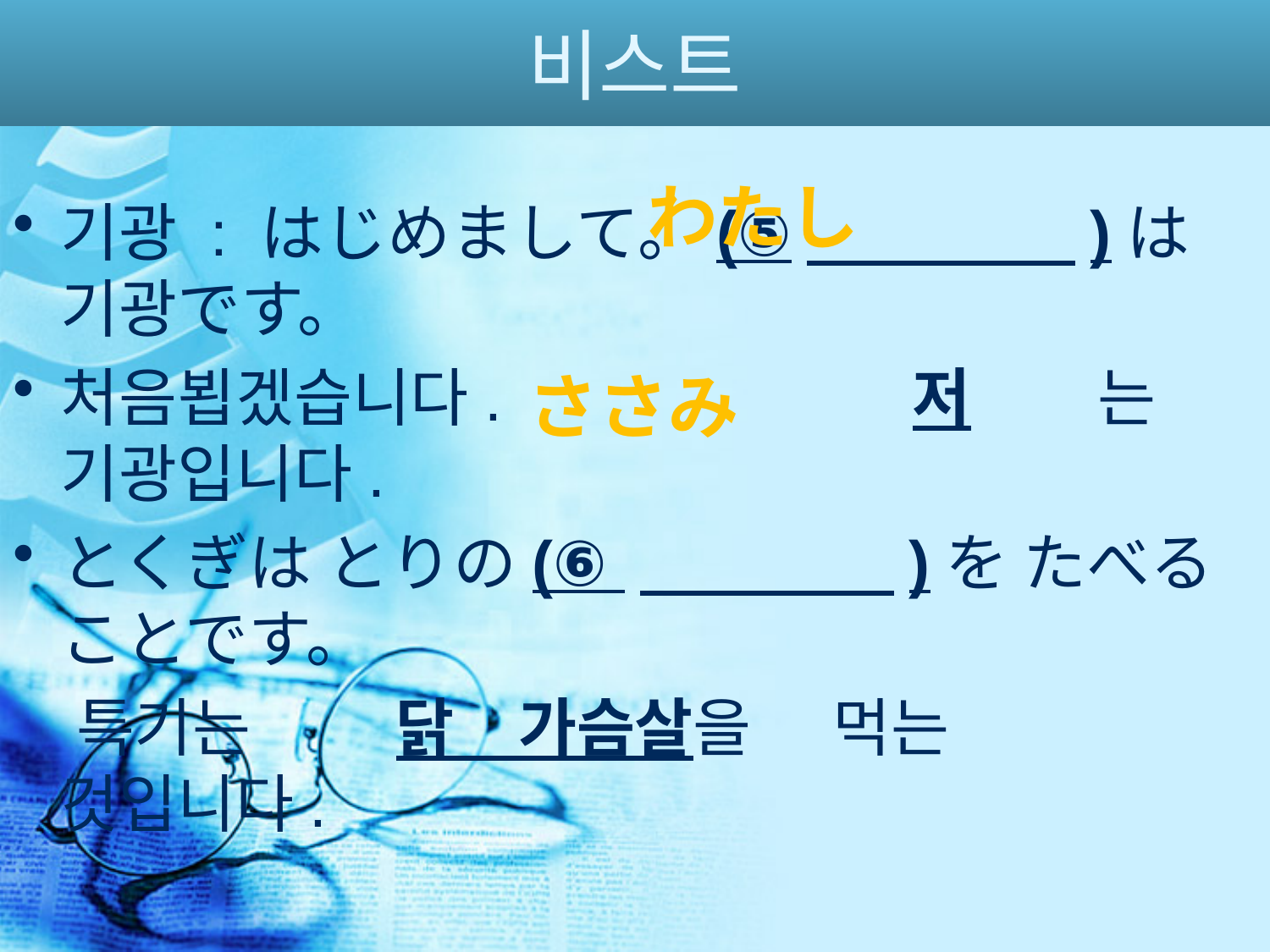

# 비스트
わたし
기광 : はじめまして。(⑤　　　　 )は기광です。
처음뵙겠습니다.　　　　　　 저　　는 기광입니다.
とくぎは とりの(⑥ 　　　　)を たべることです。
　특기는　　 닭　가슴살을 　먹는 　것입니다.

ささみ